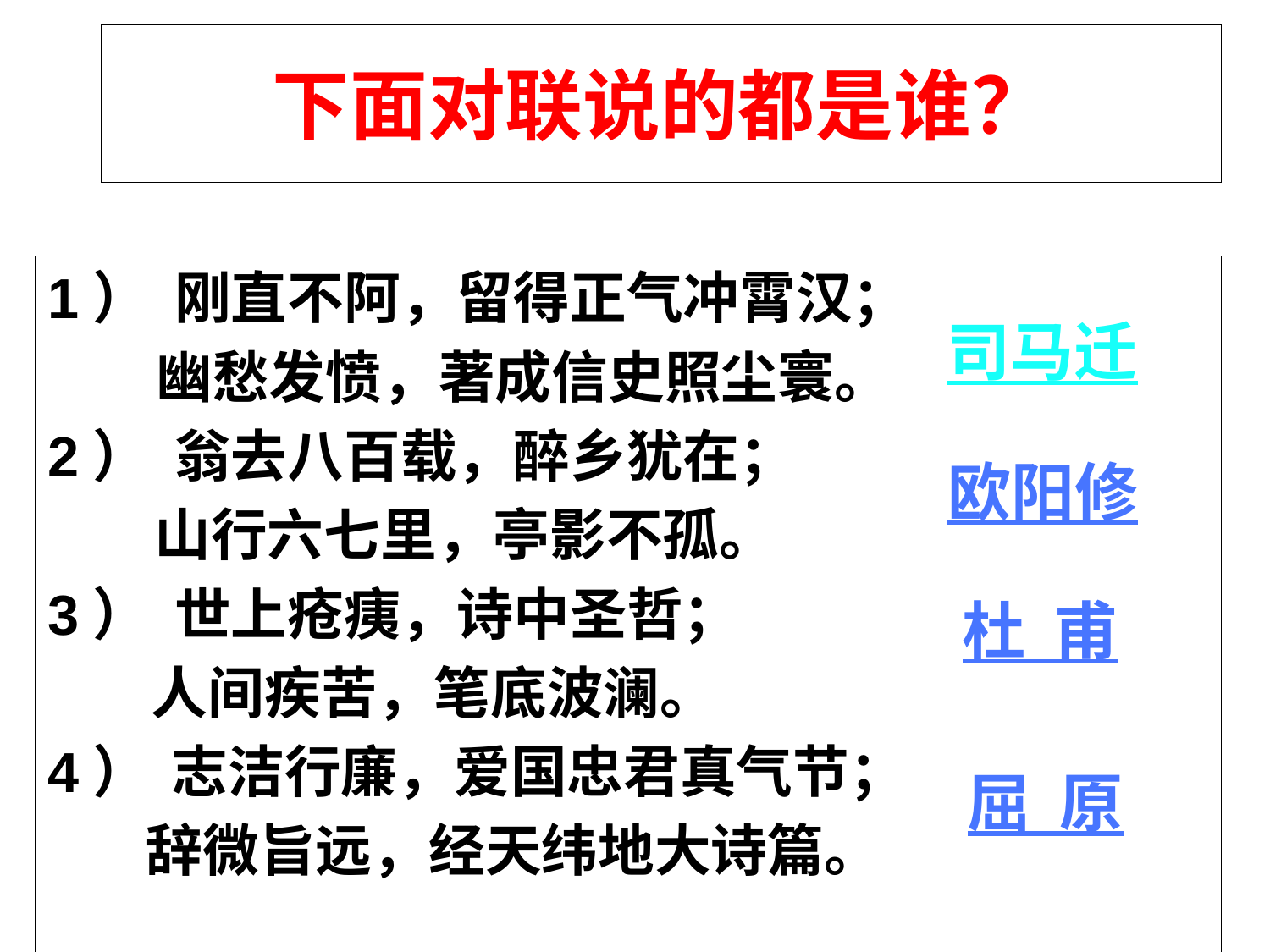

下面对联说的都是谁？
1）  刚直不阿，留得正气冲霄汉；
        幽愁发愤，著成信史照尘寰。
2）  翁去八百载，醉乡犹在；
          山行六七里，亭影不孤。
3）  世上疮痍，诗中圣哲；
       人间疾苦，笔底波澜。
4）   志洁行廉，爱国忠君真气节；
        辞微旨远，经天纬地大诗篇。
司马迁
欧阳修
杜  甫
屈  原